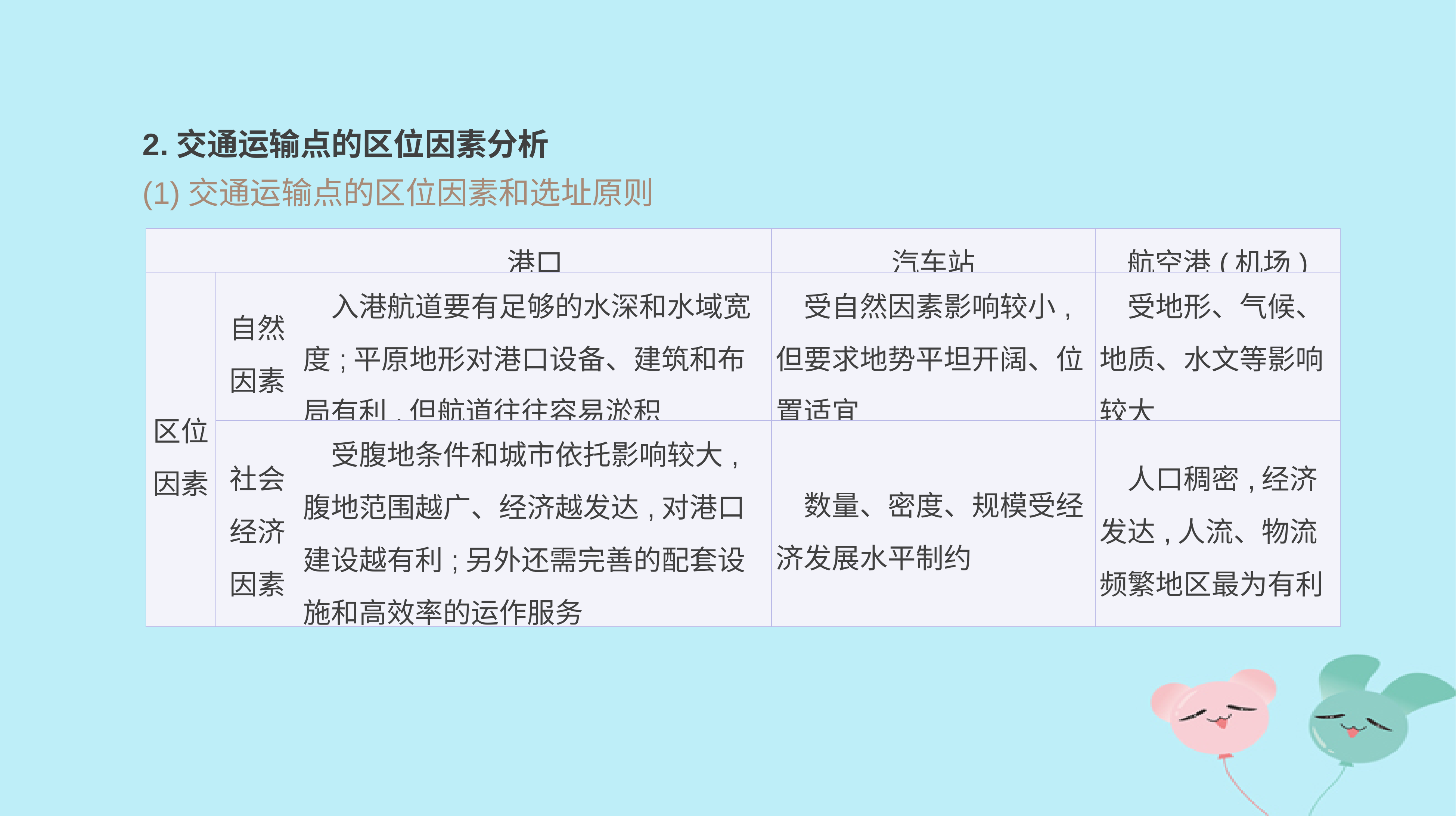

2.交通运输点的区位因素分析
(1)交通运输点的区位因素和选址原则
|  |  | 港口 | 汽车站 | 航空港(机场) |
| --- | --- | --- | --- | --- |
| 区位因素 | 自然 因素 | 入港航道要有足够的水深和水域宽度;平原地形对港口设备、建筑和布局有利,但航道往往容易淤积 | 受自然因素影响较小,但要求地势平坦开阔、位置适宜 | 受地形、气候、地质、水文等影响较大 |
|  | 社会 经济 因素 | 受腹地条件和城市依托影响较大,腹地范围越广、经济越发达,对港口建设越有利;另外还需完善的配套设施和高效率的运作服务 | 数量、密度、规模受经济发展水平制约 | 人口稠密,经济发达,人流、物流频繁地区最为有利 |